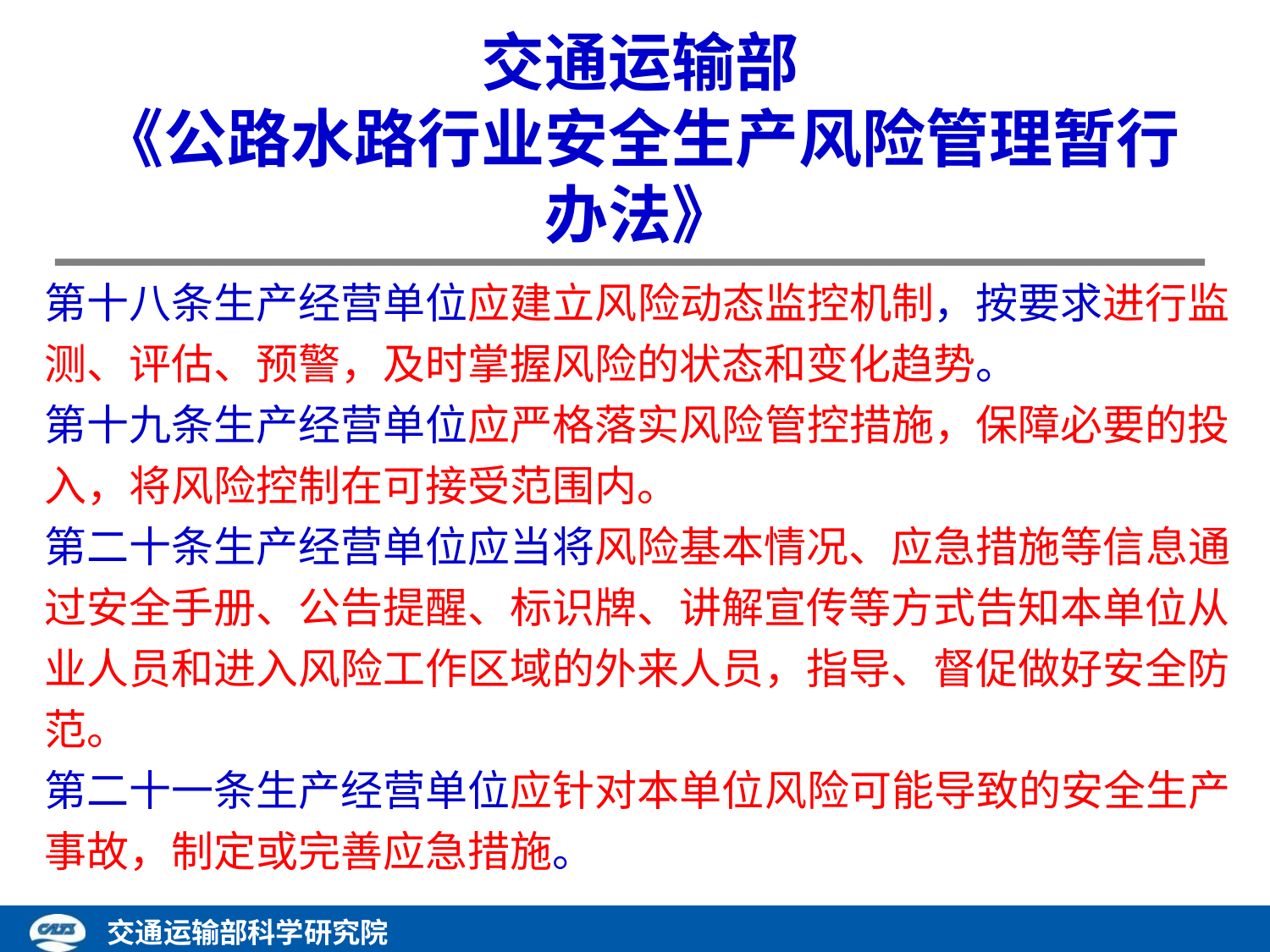

交通运输部
《公路水路行业安全生产风险管理暂行办法》
第十八条生产经营单位应建立风险动态监控机制，按要求进行监测、评估、预警，及时掌握风险的状态和变化趋势。
第十九条生产经营单位应严格落实风险管控措施，保障必要的投入，将风险控制在可接受范围内。
第二十条生产经营单位应当将风险基本情况、应急措施等信息通过安全手册、公告提醒、标识牌、讲解宣传等方式告知本单位从业人员和进入风险工作区域的外来人员，指导、督促做好安全防范。
第二十一条生产经营单位应针对本单位风险可能导致的安全生产事故，制定或完善应急措施。